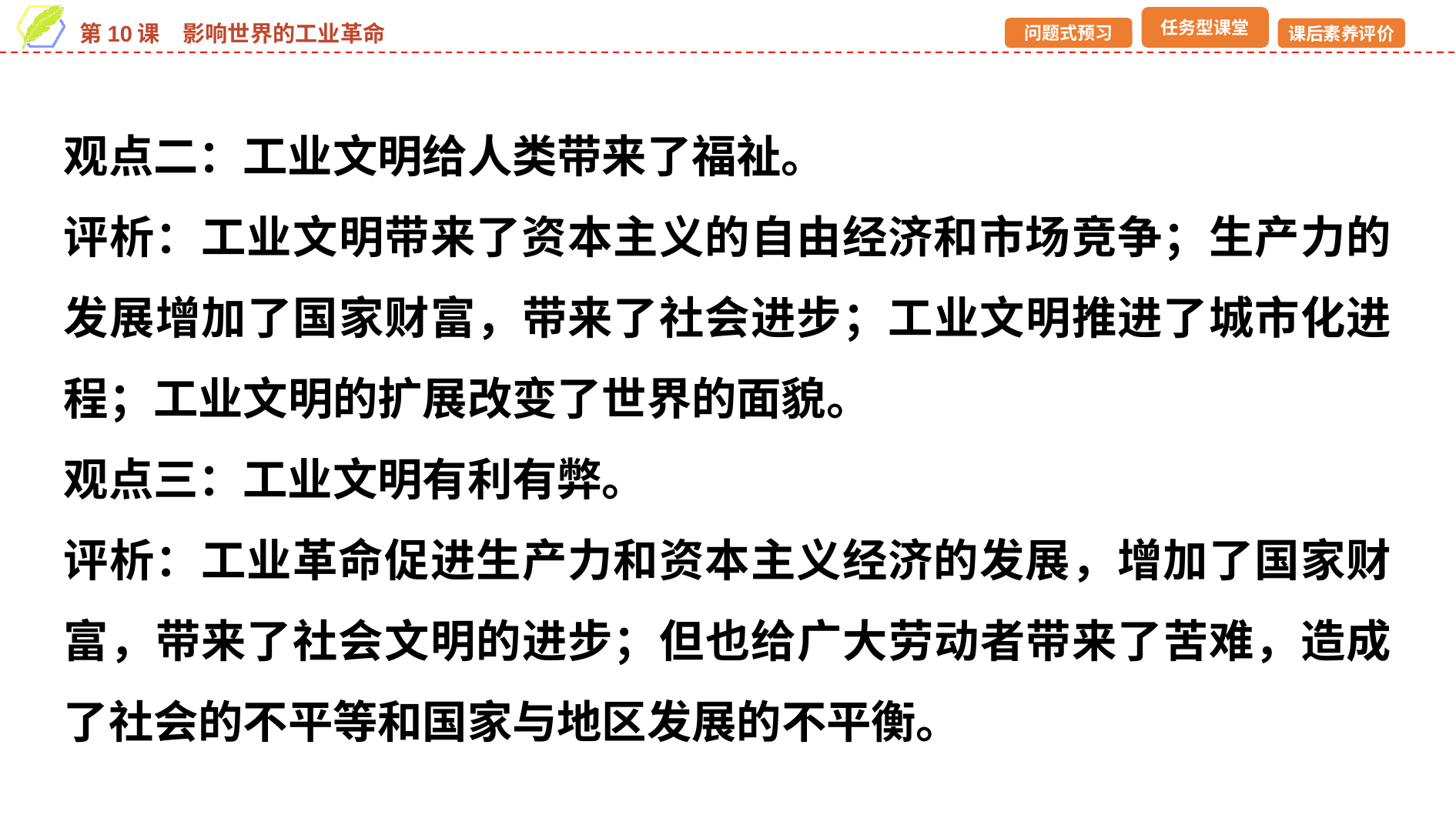

观点二：工业文明给人类带来了福祉。
评析：工业文明带来了资本主义的自由经济和市场竞争；生产力的发展增加了国家财富，带来了社会进步；工业文明推进了城市化进程；工业文明的扩展改变了世界的面貌。
观点三：工业文明有利有弊。
评析：工业革命促进生产力和资本主义经济的发展，增加了国家财富，带来了社会文明的进步；但也给广大劳动者带来了苦难，造成了社会的不平等和国家与地区发展的不平衡。